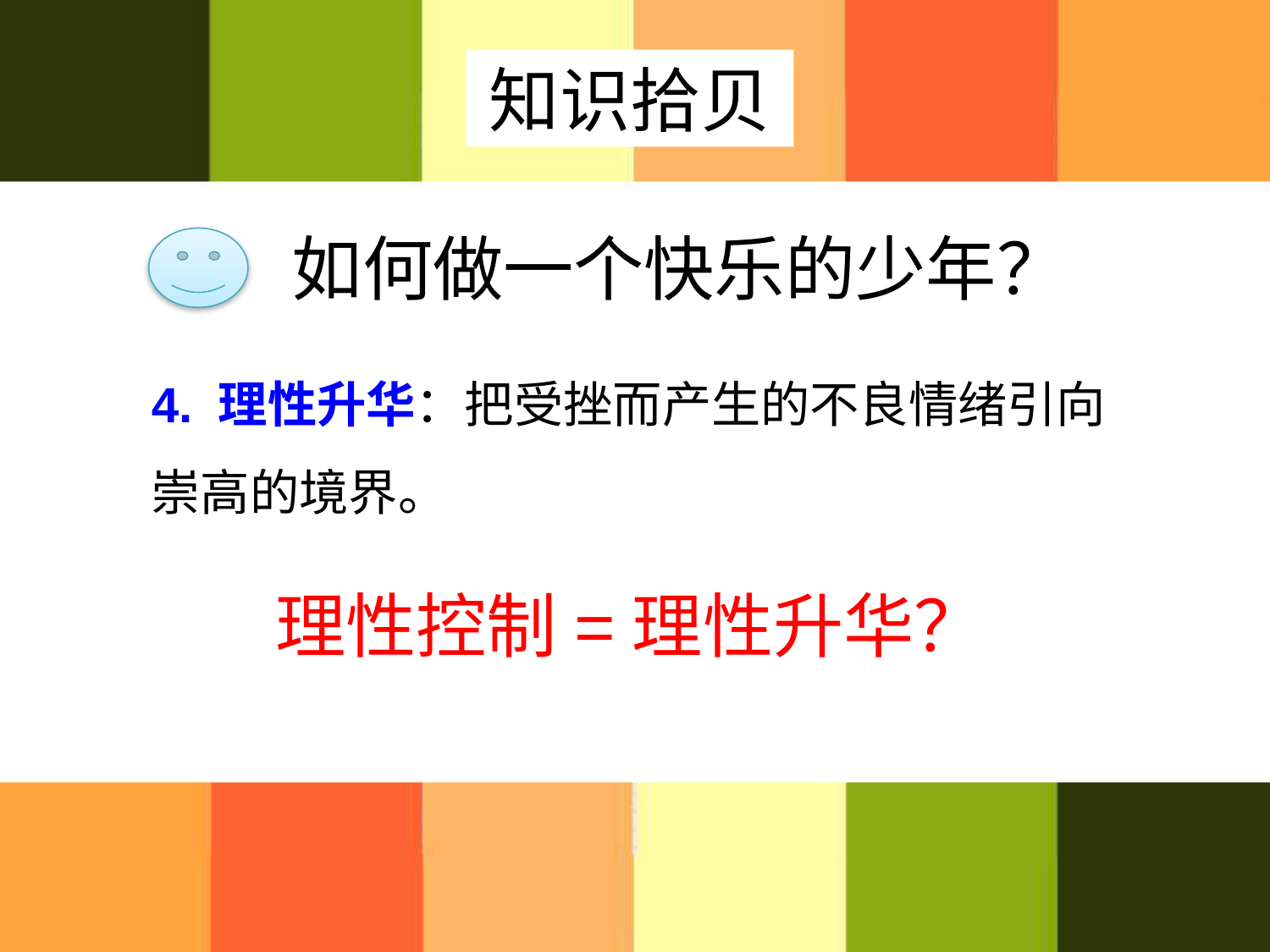

知识拾贝
如何做一个快乐的少年？

4. 理性升华：把受挫而产生的不良情绪引向崇高的境界。
理性控制=理性升华？